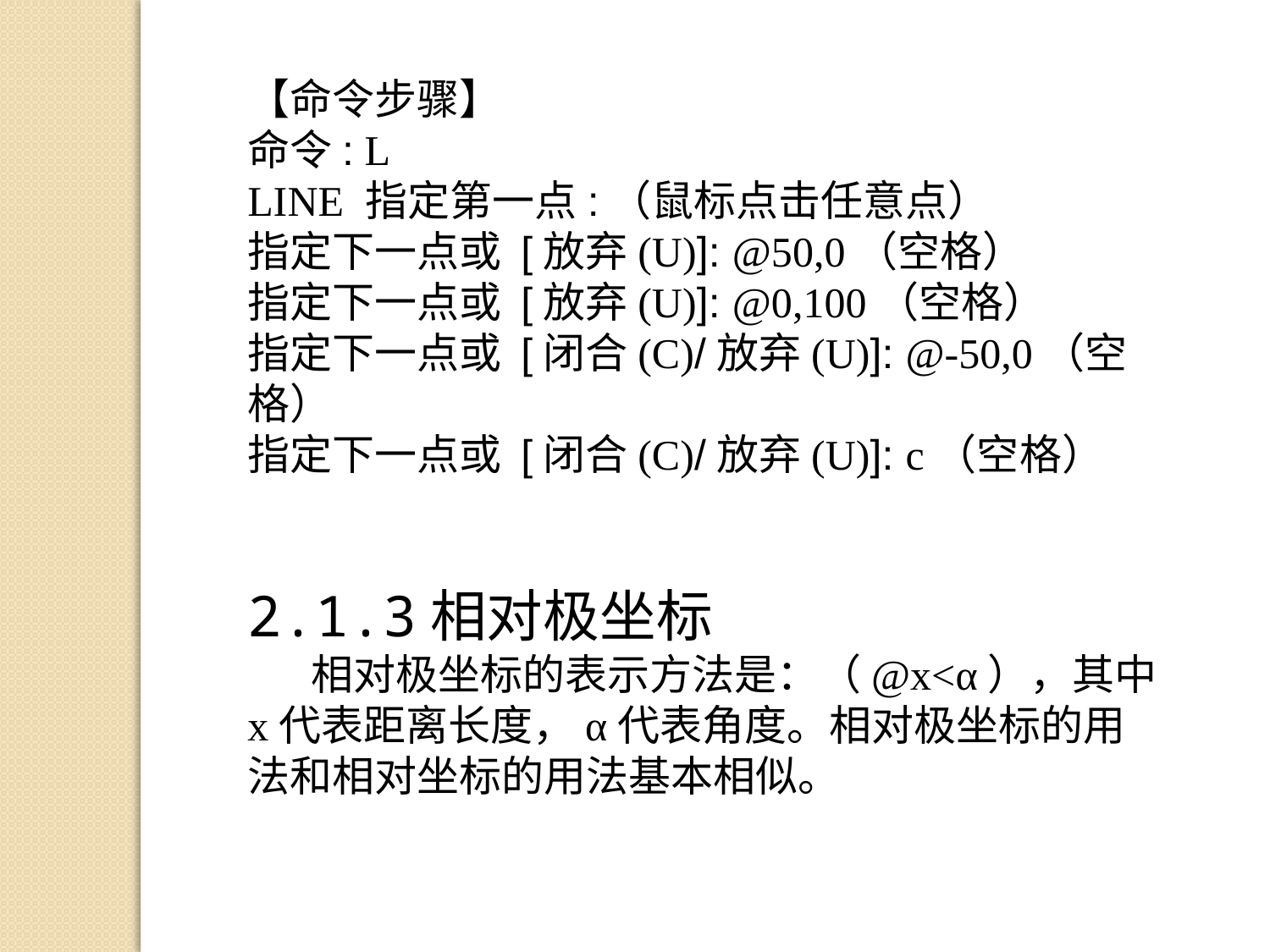

【命令步骤】
命令: L
LINE 指定第一点:（鼠标点击任意点）
指定下一点或 [放弃(U)]: @50,0（空格）
指定下一点或 [放弃(U)]: @0,100（空格）
指定下一点或 [闭合(C)/放弃(U)]: @-50,0（空格）
指定下一点或 [闭合(C)/放弃(U)]: c（空格）

2.1.3相对极坐标
相对极坐标的表示方法是：（@x<α），其中x代表距离长度，α代表角度。相对极坐标的用法和相对坐标的用法基本相似。